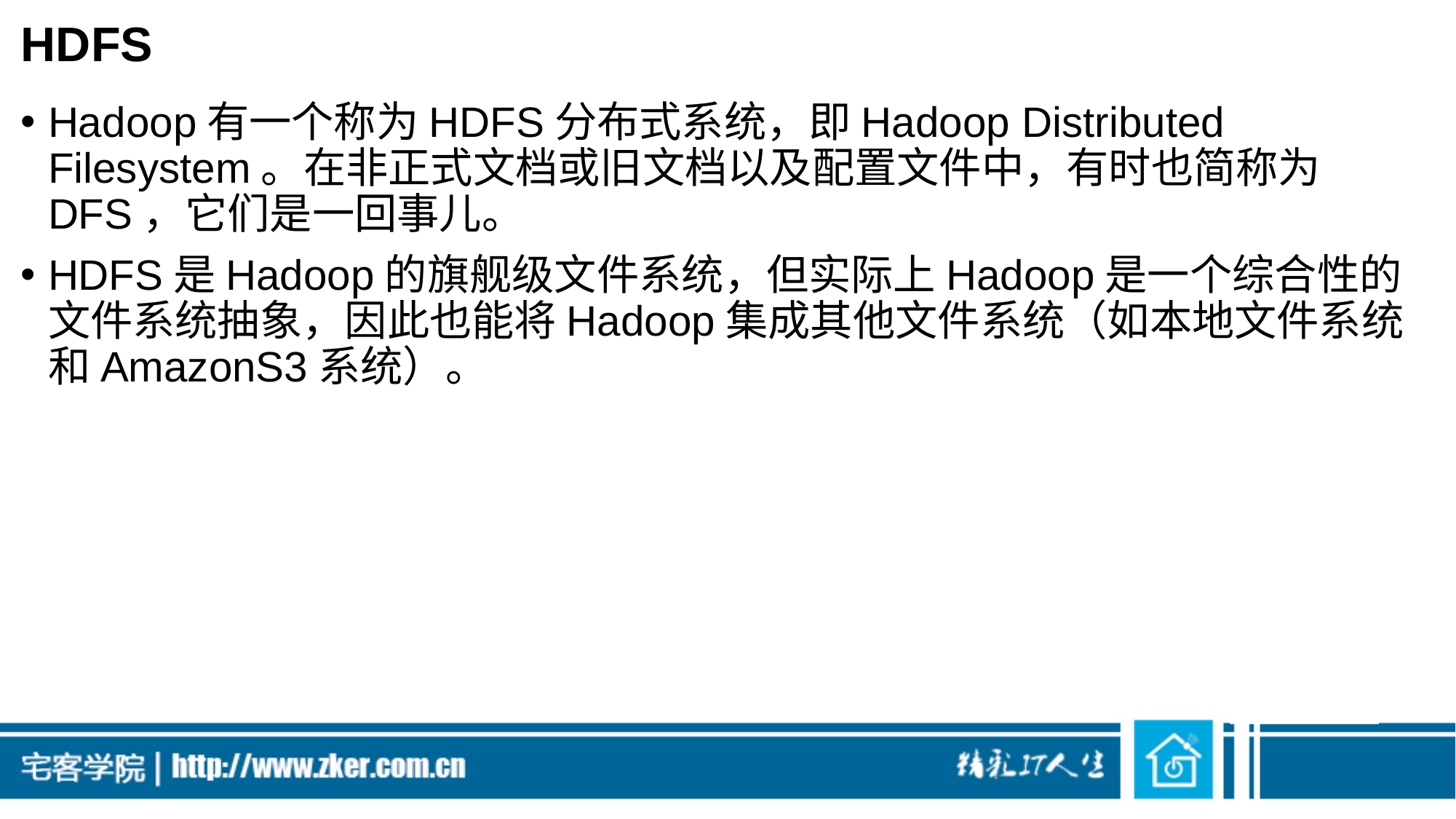

# HDFS
Hadoop有一个称为HDFS分布式系统，即Hadoop Distributed Filesystem。在非正式文档或旧文档以及配置文件中，有时也简称为DFS，它们是一回事儿。
HDFS是Hadoop的旗舰级文件系统，但实际上Hadoop是一个综合性的文件系统抽象，因此也能将Hadoop集成其他文件系统（如本地文件系统和AmazonS3系统）。